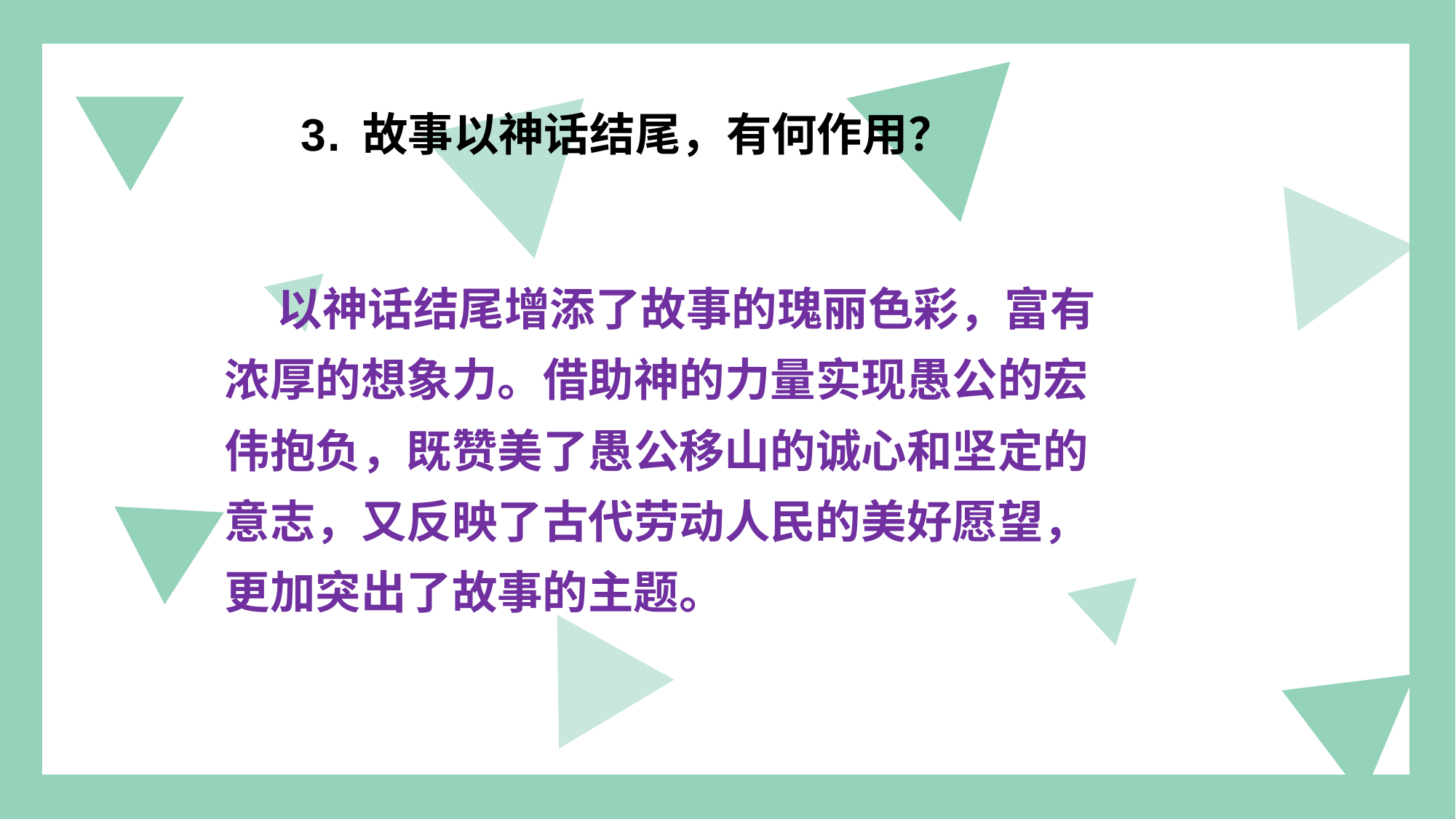

故事以神话结尾，有何作用？

    以神话结尾增添了故事的瑰丽色彩，富有浓厚的想象力。借助神的力量实现愚公的宏伟抱负，既赞美了愚公移山的诚心和坚定的意志，又反映了古代劳动人民的美好愿望，更加突出了故事的主题。